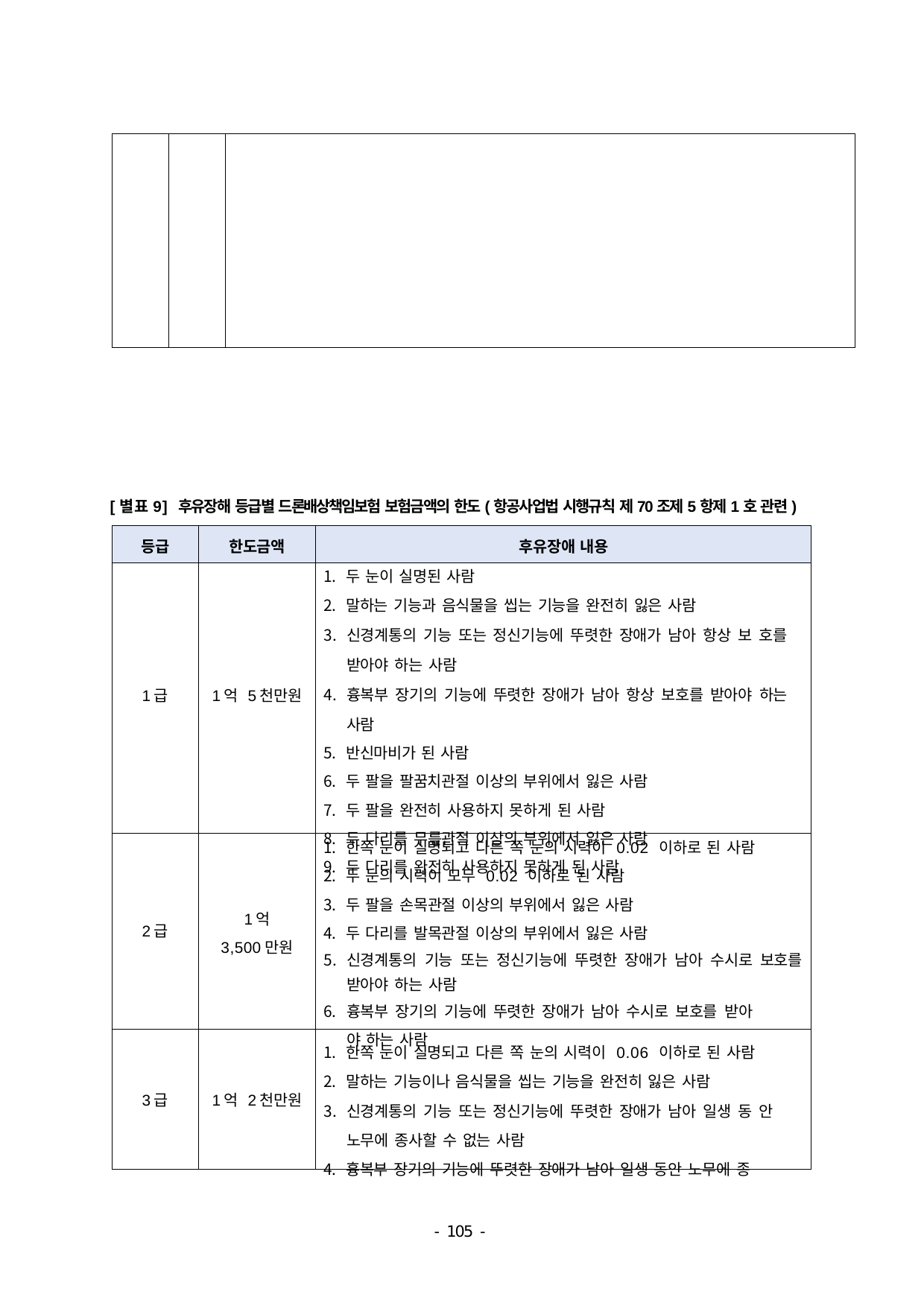

|  |  |  |
| --- | --- | --- |
[별표9] 후유장해 등급별 드론배상책임보험 보험금액의 한도(항공사업법 시행규칙 제70조제5항제1호 관련)
| 등급 | 한도금액 | 후유장애 내용 |
| --- | --- | --- |
| 1급 | 1억 5천만원 | 두 눈이 실명된 사람 말하는 기능과 음식물을 씹는 기능을 완전히 잃은 사람 신경계통의 기능 또는 정신기능에 뚜렷한 장애가 남아 항상 보 호를 받아야 하는 사람 흉복부 장기의 기능에 뚜렷한 장애가 남아 항상 보호를 받아야 하는 사람 반신마비가 된 사람 두 팔을 팔꿈치관절 이상의 부위에서 잃은 사람 두 팔을 완전히 사용하지 못하게 된 사람 두 다리를 무릎관절 이상의 부위에서 잃은 사람 두 다리를 완전히 사용하지 못하게 된 사람 |
| 2급 | 1억 3,500만원 | 한쪽 눈이 실명되고 다른 쪽 눈의 시력이 0.02 이하로 된 사람 두 눈의 시력이 모두 0.02 이하로 된 사람 두 팔을 손목관절 이상의 부위에서 잃은 사람 두 다리를 발목관절 이상의 부위에서 잃은 사람 신경계통의 기능 또는 정신기능에 뚜렷한 장애가 남아 수시로 보호를 받아야 하는 사람 흉복부 장기의 기능에 뚜렷한 장애가 남아 수시로 보호를 받아 야 하는 사람 |
| 3급 | 1억 2천만원 | 한쪽 눈이 실명되고 다른 쪽 눈의 시력이 0.06 이하로 된 사람 말하는 기능이나 음식물을 씹는 기능을 완전히 잃은 사람 신경계통의 기능 또는 정신기능에 뚜렷한 장애가 남아 일생 동 안 노무에 종사할 수 없는 사람 흉복부 장기의 기능에 뚜렷한 장애가 남아 일생 동안 노무에 종 |
- 105 -